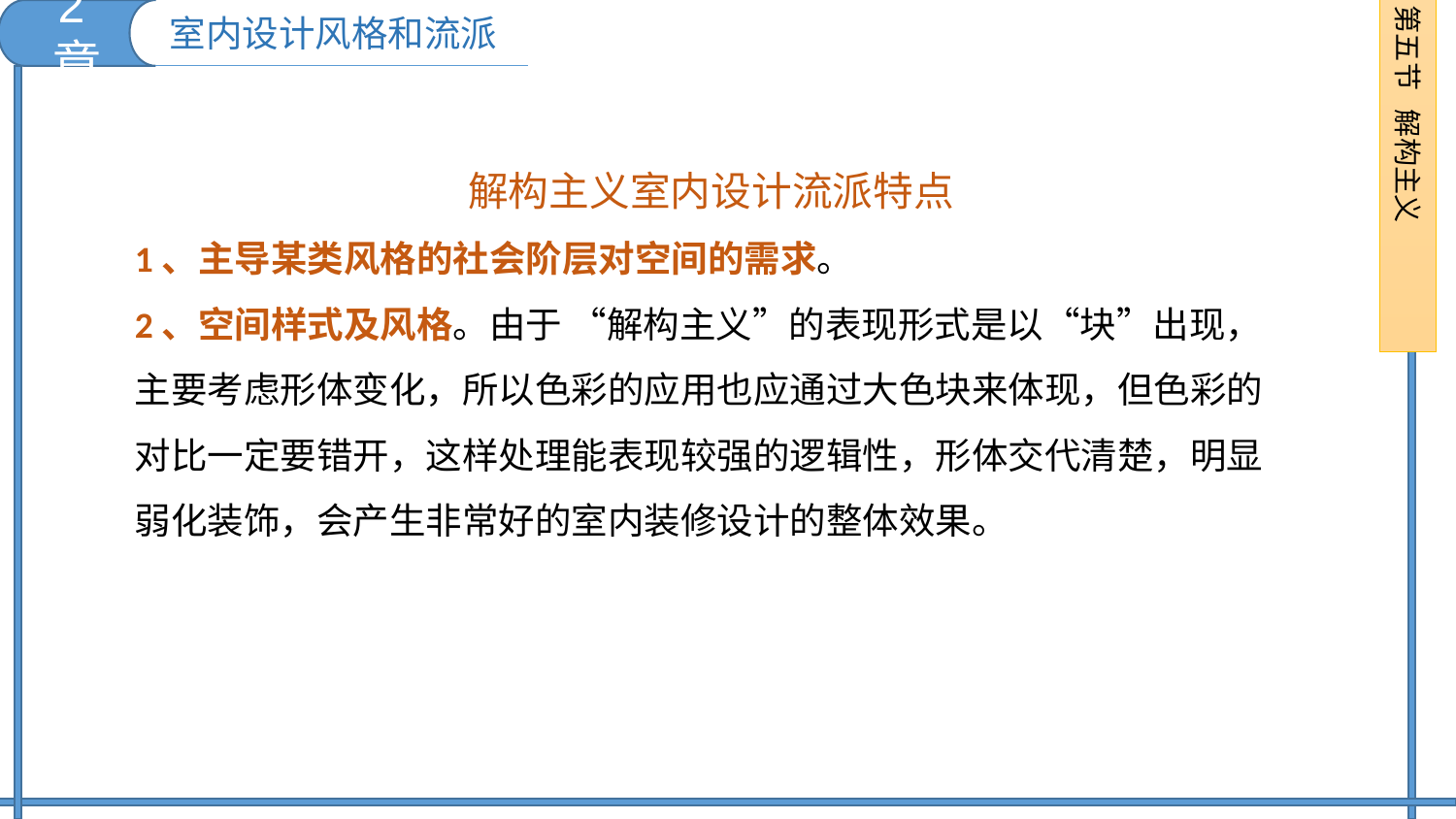

2章
第五节   解构主义
室内设计风格和流派

解构主义室内设计流派特点
1、主导某类风格的社会阶层对空间的需求。
2、空间样式及风格。由于 “解构主义”的表现形式是以“块”出现，主要考虑形体变化，所以色彩的应用也应通过大色块来体现，但色彩的对比一定要错开，这样处理能表现较强的逻辑性，形体交代清楚，明显弱化装饰，会产生非常好的室内装修设计的整体效果。